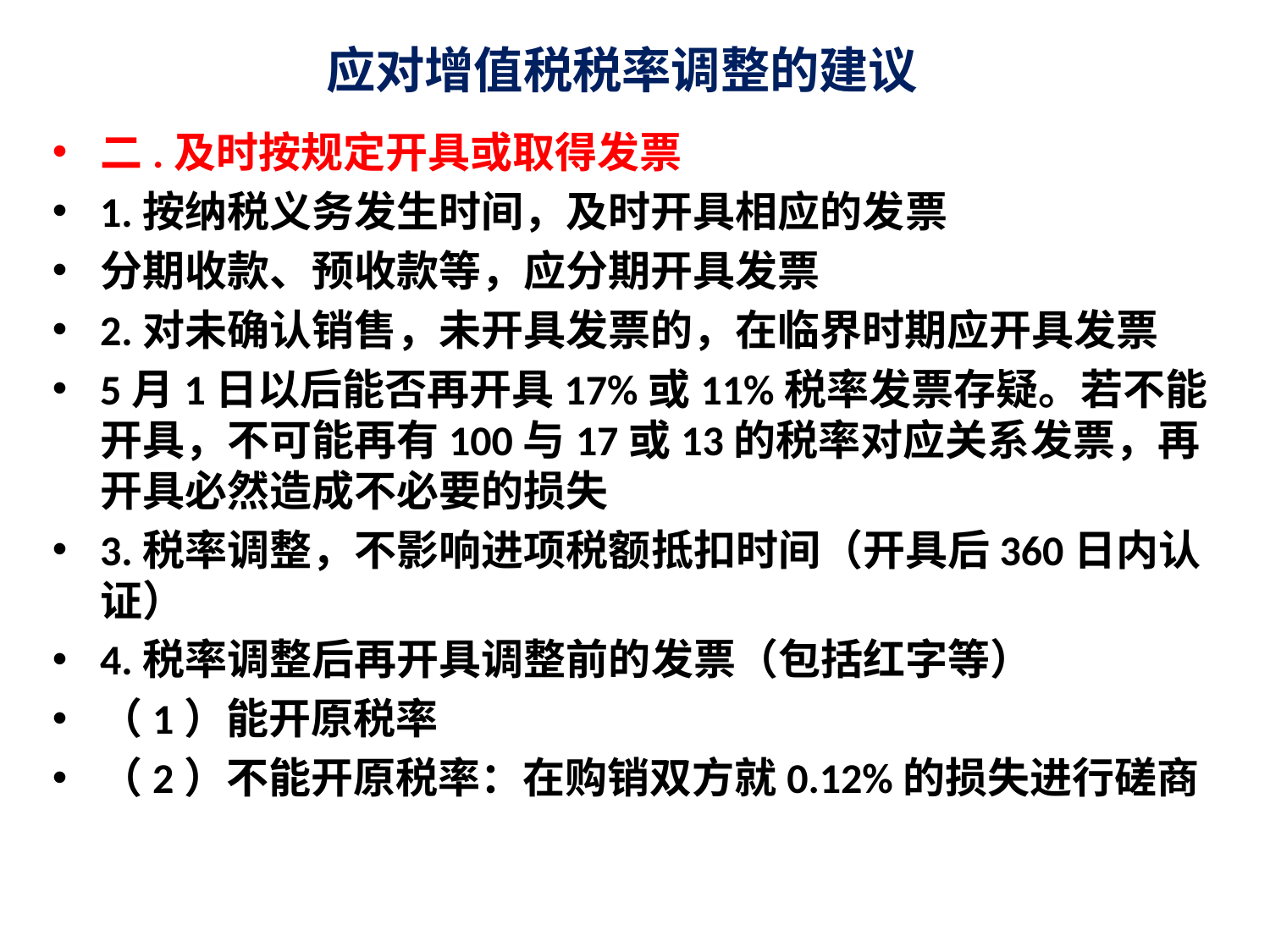

# 应对增值税税率调整的建议
二.及时按规定开具或取得发票
1.按纳税义务发生时间，及时开具相应的发票
分期收款、预收款等，应分期开具发票
2.对未确认销售，未开具发票的，在临界时期应开具发票
5月1日以后能否再开具17%或11%税率发票存疑。若不能开具，不可能再有100与17或13的税率对应关系发票，再开具必然造成不必要的损失
3.税率调整，不影响进项税额抵扣时间（开具后360日内认证）
4.税率调整后再开具调整前的发票（包括红字等）
（1）能开原税率
（2）不能开原税率：在购销双方就0.12%的损失进行磋商